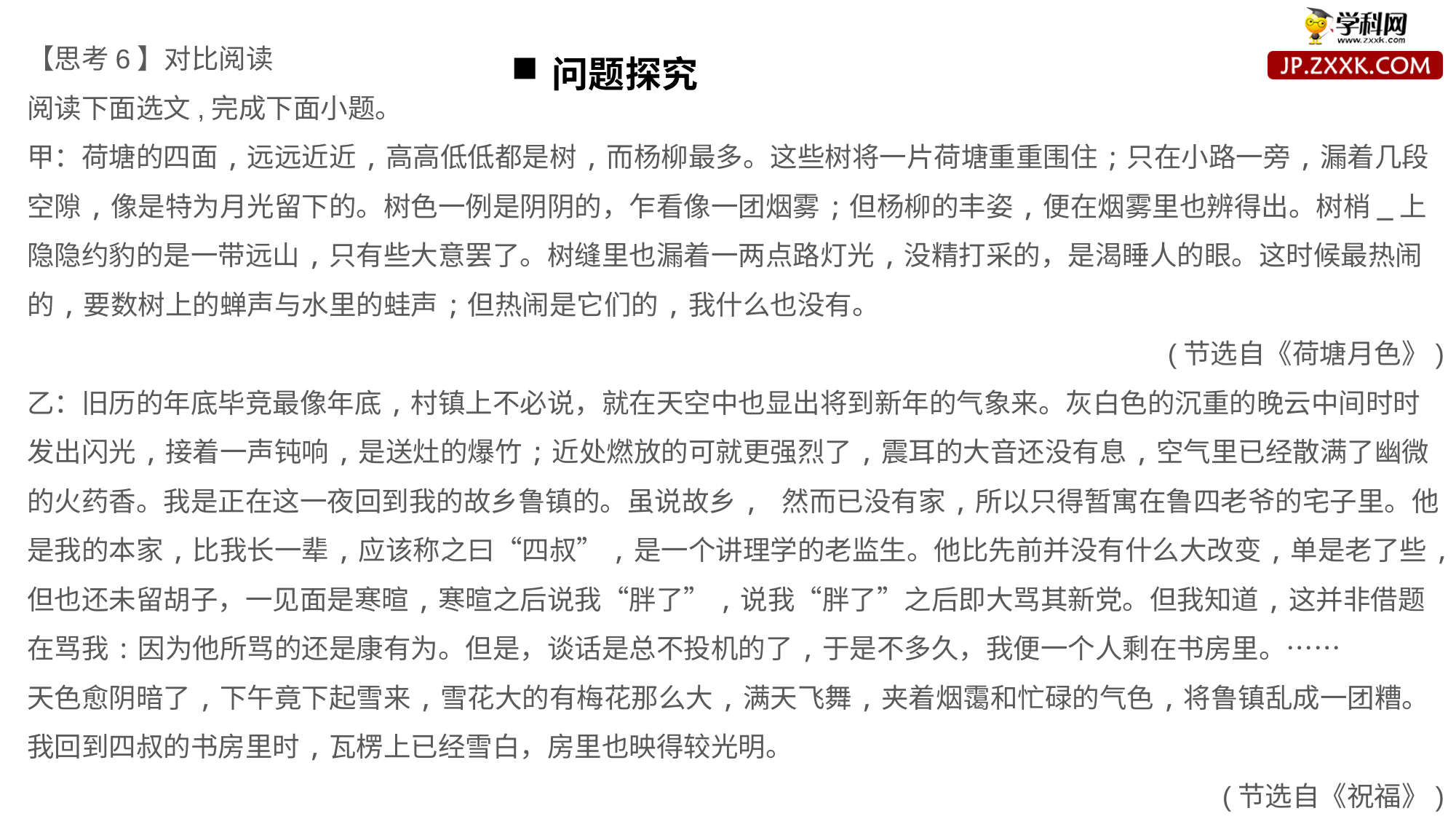

【思考6】对比阅读
阅读下面选文,完成下面小题。
甲：荷塘的四面,远远近近,高高低低都是树,而杨柳最多。这些树将一片荷塘重重围住;只在小路一旁,漏着几段空隙,像是特为月光留下的。树色一例是阴阴的，乍看像一团烟雾;但杨柳的丰姿,便在烟雾里也辨得出。树梢_上隐隐约豹的是一带远山,只有些大意罢了。树缝里也漏着一两点路灯光,没精打采的，是渴睡人的眼。这时候最热闹的,要数树上的蝉声与水里的蛙声;但热闹是它们的,我什么也没有。
(节选自《荷塘月色》)
乙：旧历的年底毕竞最像年底,村镇上不必说，就在天空中也显出将到新年的气象来。灰白色的沉重的晚云中间时时发出闪光,接着一声钝响,是送灶的爆竹;近处燃放的可就更强烈了,震耳的大音还没有息,空气里已经散满了幽微的火药香。我是正在这一夜回到我的故乡鲁镇的。虽说故乡, 然而已没有家,所以只得暂寓在鲁四老爷的宅子里。他是我的本家,比我长一辈,应该称之曰“四叔”,是一个讲理学的老监生。他比先前并没有什么大改变,单是老了些,但也还未留胡子，一见面是寒暄,寒暄之后说我“胖了”,说我“胖了”之后即大骂其新党。但我知道,这并非借题在骂我:因为他所骂的还是康有为。但是，谈话是总不投机的了,于是不多久，我便一个人剩在书房里。……
天色愈阴暗了,下午竟下起雪来,雪花大的有梅花那么大,满天飞舞,夹着烟霭和忙碌的气色,将鲁镇乱成一团糟。我回到四叔的书房里时,瓦楞上已经雪白，房里也映得较光明。
(节选自《祝福》)
问题探究